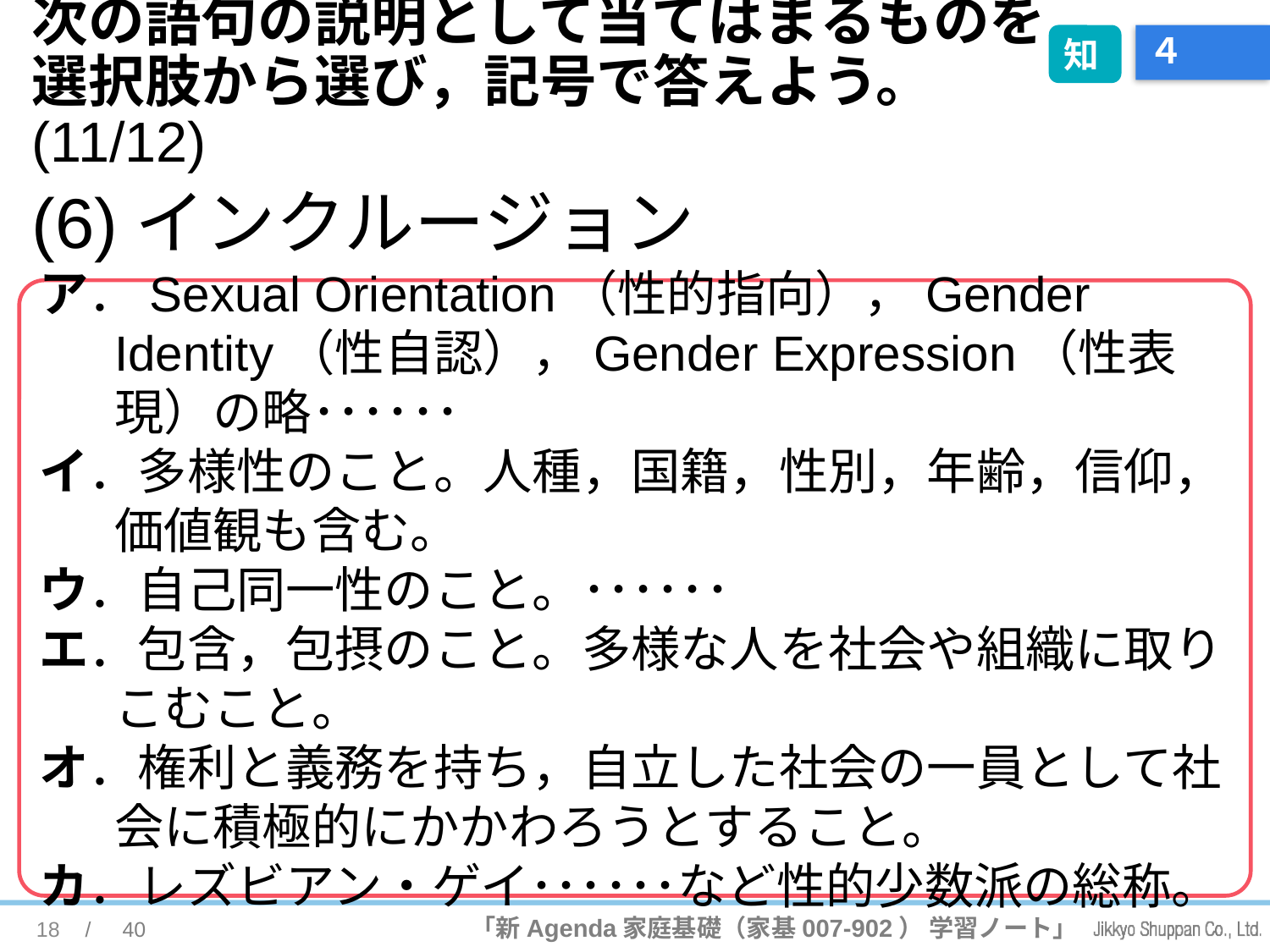

次の語句の説明として当てはまるものを
選択肢から選び，記号で答えよう。 (11/12)
知
# ４
(6)インクルージョン
ア．Sexual Orientation（性的指向），Gender Identity（性自認），Gender Expression（性表現）の略･･････
イ．多様性のこと。人種，国籍，性別，年齢，信仰，価値観も含む。
ウ．自己同一性のこと。･･････
エ．包含，包摂のこと。多様な人を社会や組織に取りこむこと。
オ．権利と義務を持ち，自立した社会の一員として社会に積極的にかかわろうとすること。
カ．レズビアン・ゲイ･･････など性的少数派の総称。
18